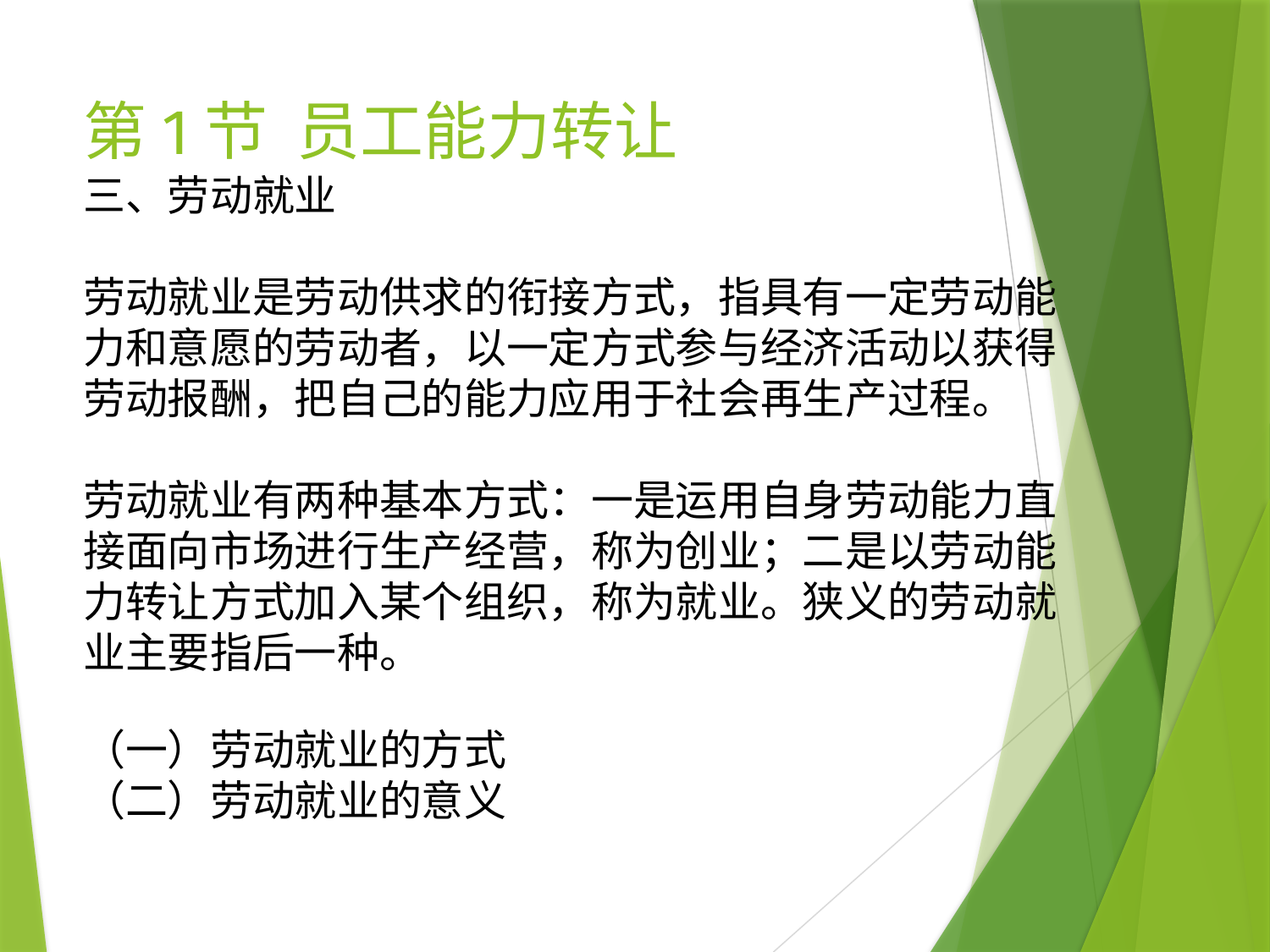

# 第1节  员工能力转让
三、劳动就业

劳动就业是劳动供求的衔接方式，指具有一定劳动能力和意愿的劳动者，以一定方式参与经济活动以获得劳动报酬，把自己的能力应用于社会再生产过程。

劳动就业有两种基本方式：一是运用自身劳动能力直接面向市场进行生产经营，称为创业；二是以劳动能力转让方式加入某个组织，称为就业。狭义的劳动就业主要指后一种。

（一）劳动就业的方式
（二）劳动就业的意义